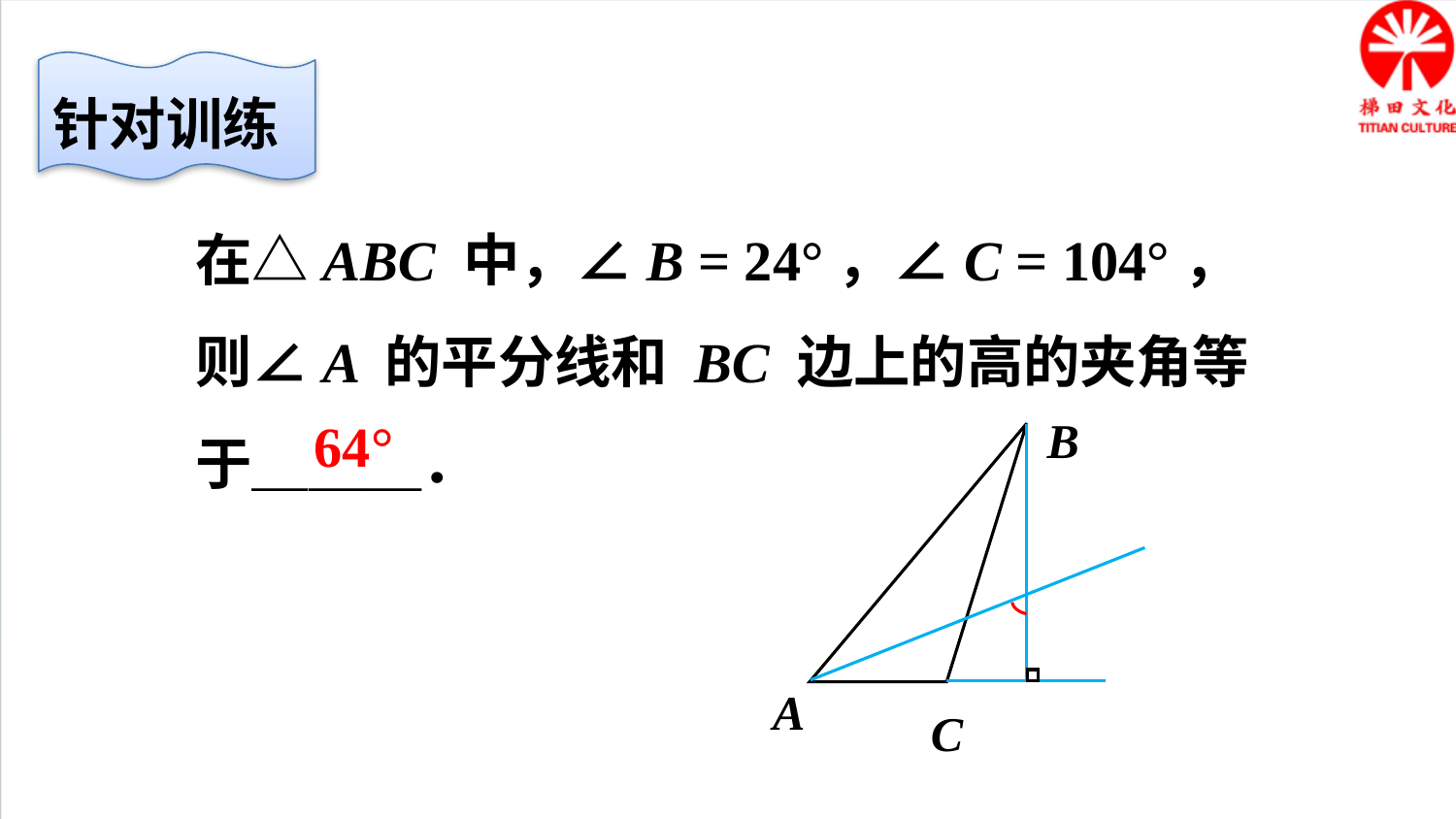

针对训练
在△ABC 中，∠B = 24°，∠C = 104°，
则∠A 的平分线和 BC 边上的高的夹角等
于＿＿＿．
B

A
C

64°